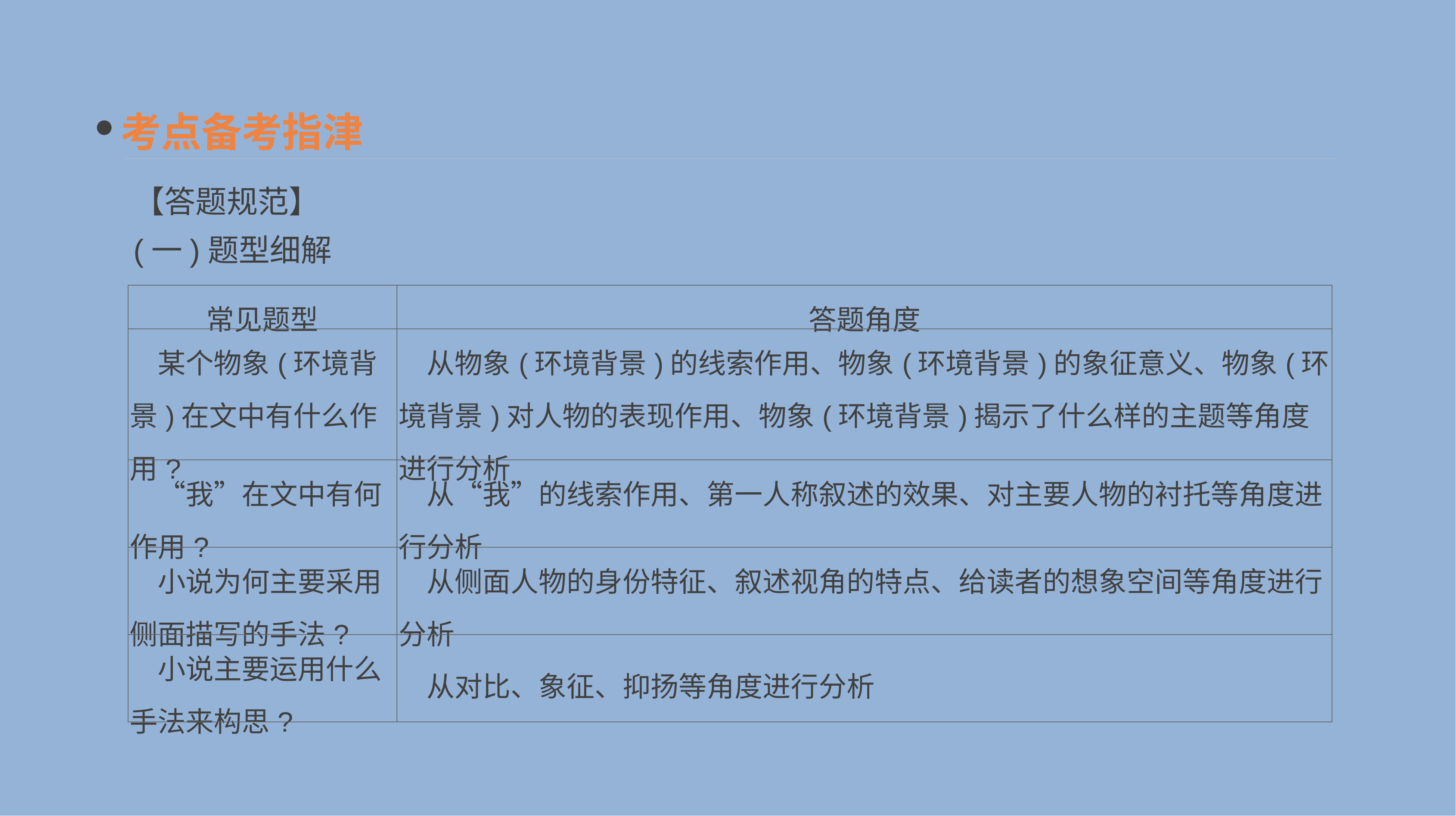

考点备考指津

【答题规范】
(一)题型细解
| 常见题型 | 答题角度 |
| --- | --- |
| 某个物象(环境背景)在文中有什么作用? | 从物象(环境背景)的线索作用、物象(环境背景)的象征意义、物象(环境背景)对人物的表现作用、物象(环境背景)揭示了什么样的主题等角度进行分析 |
| “我”在文中有何作用? | 从“我”的线索作用、第一人称叙述的效果、对主要人物的衬托等角度进行分析 |
| 小说为何主要采用侧面描写的手法? | 从侧面人物的身份特征、叙述视角的特点、给读者的想象空间等角度进行分析 |
| 小说主要运用什么手法来构思? | 从对比、象征、抑扬等角度进行分析 |